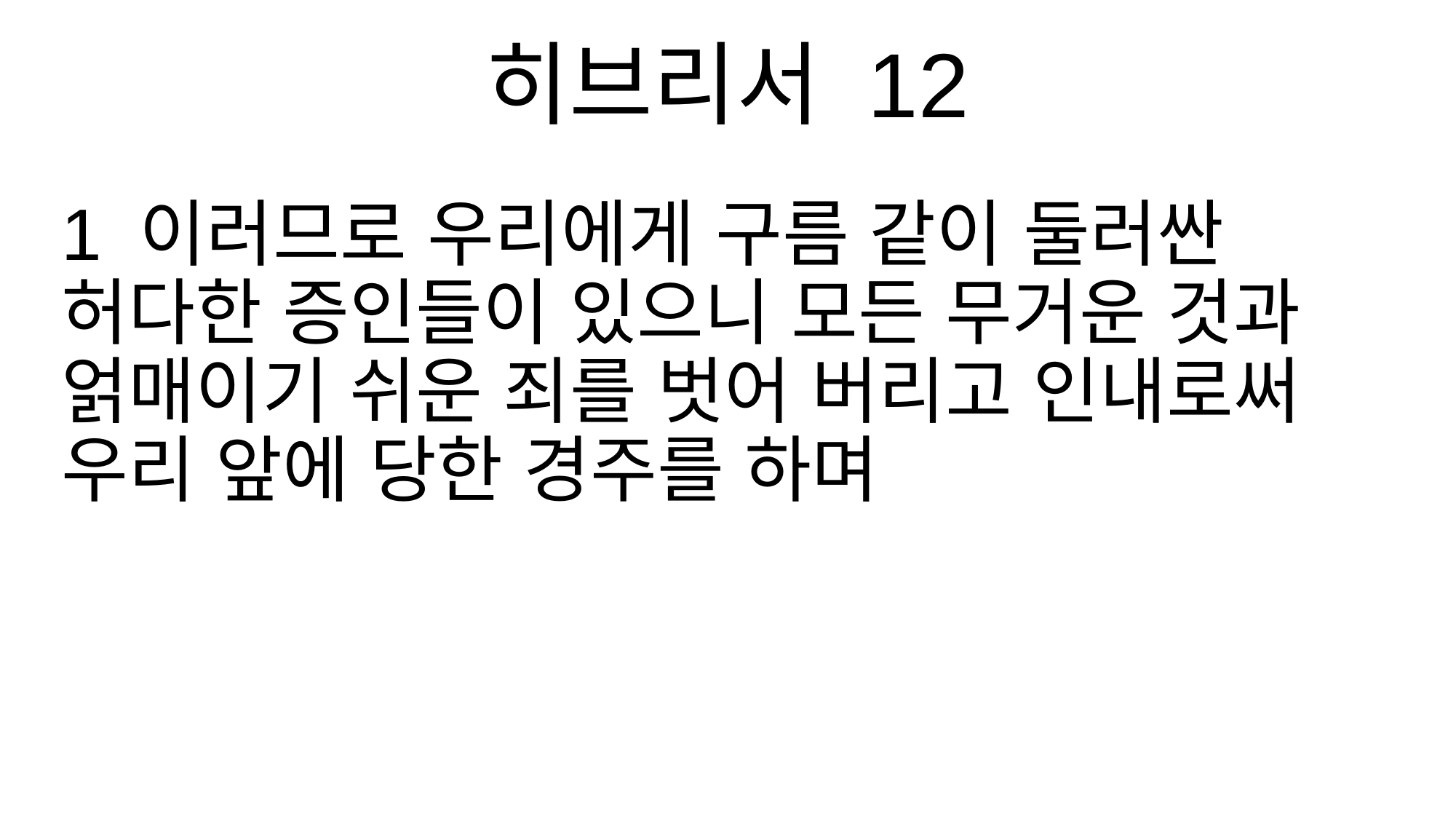

히브리서 12
1 이러므로 우리에게 구름 같이 둘러싼 허다한 증인들이 있으니 모든 무거운 것과 얽매이기 쉬운 죄를 벗어 버리고 인내로써 우리 앞에 당한 경주를 하며